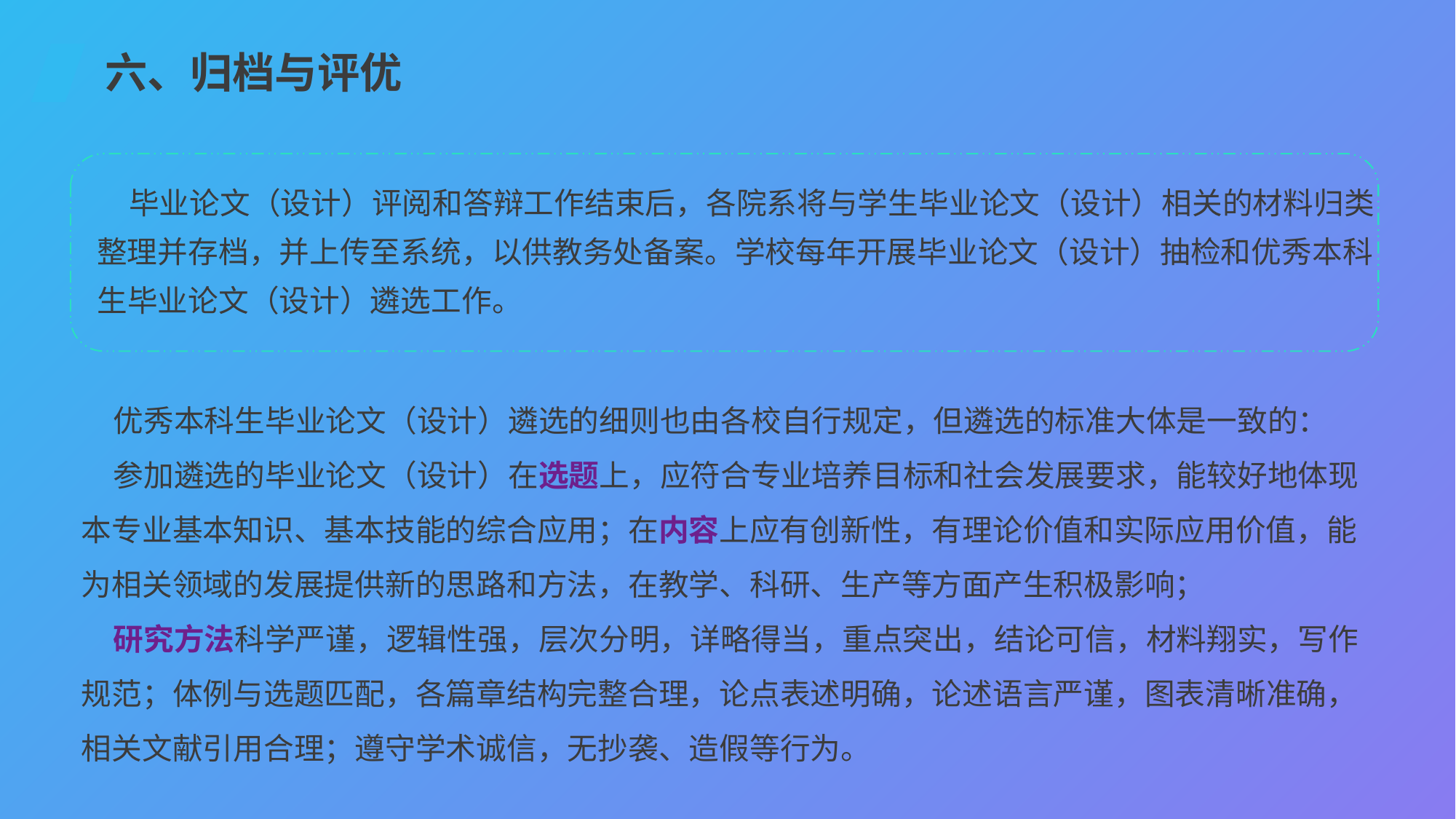

六、归档与评优

毕业论文（设计）评阅和答辩工作结束后，各院系将与学生毕业论文（设计）相关的材料归类整理并存档，并上传至系统，以供教务处备案。学校每年开展毕业论文（设计）抽检和优秀本科生毕业论文（设计）遴选工作。
优秀本科生毕业论文（设计）遴选的细则也由各校自行规定，但遴选的标准大体是一致的：
参加遴选的毕业论文（设计）在选题上，应符合专业培养目标和社会发展要求，能较好地体现本专业基本知识、基本技能的综合应用；在内容上应有创新性，有理论价值和实际应用价值，能为相关领域的发展提供新的思路和方法，在教学、科研、生产等方面产生积极影响；
研究方法科学严谨，逻辑性强，层次分明，详略得当，重点突出，结论可信，材料翔实，写作规范；体例与选题匹配，各篇章结构完整合理，论点表述明确，论述语言严谨，图表清晰准确，相关文献引用合理；遵守学术诚信，无抄袭、造假等行为。